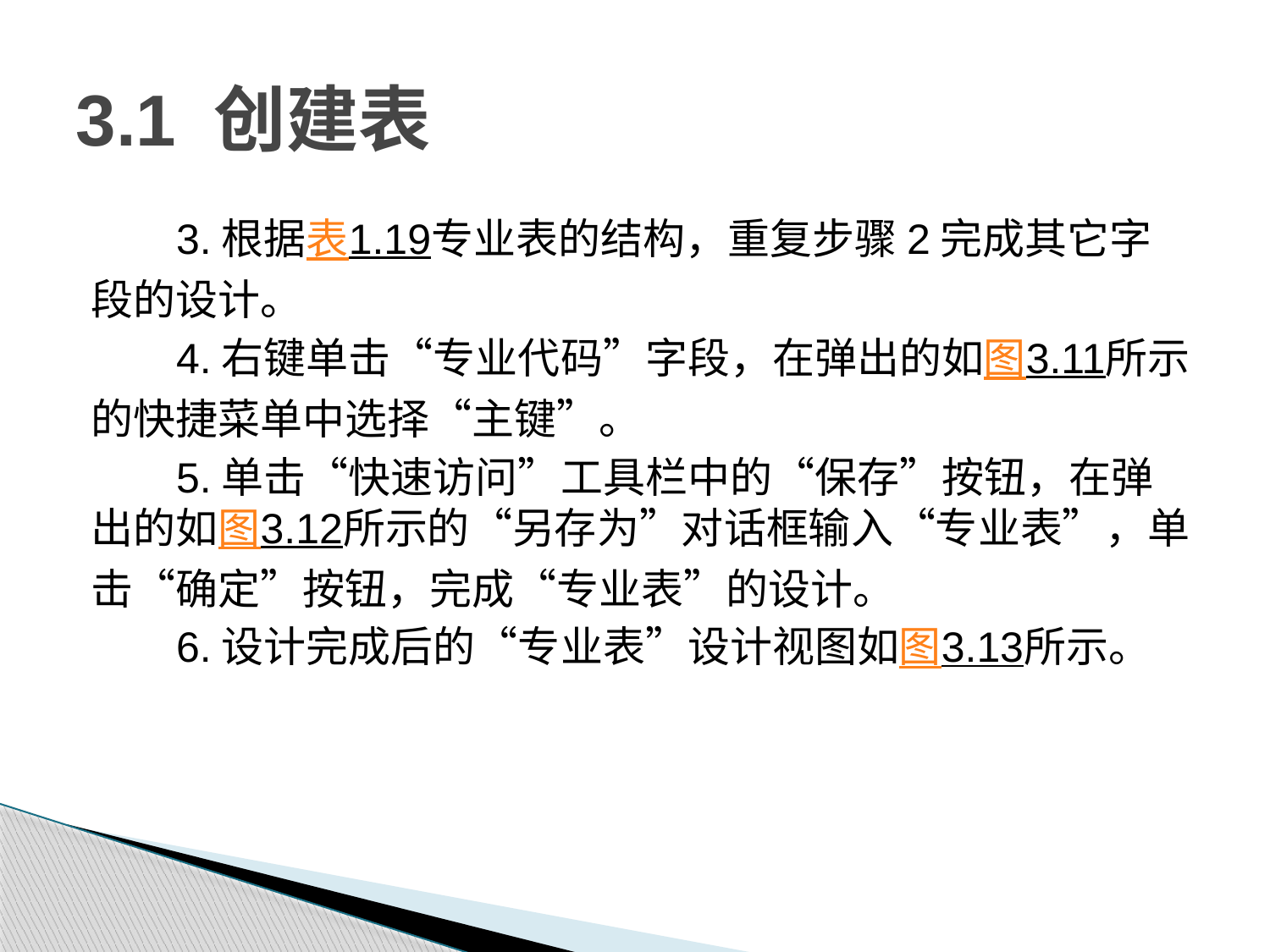

# 3.1 创建表
3.根据表1.19专业表的结构，重复步骤2完成其它字段的设计。
4.右键单击“专业代码”字段，在弹出的如图3.11所示的快捷菜单中选择“主键”。
5.单击“快速访问”工具栏中的“保存”按钮，在弹出的如图3.12所示的“另存为”对话框输入“专业表”，单击“确定”按钮，完成“专业表”的设计。
6.设计完成后的“专业表”设计视图如图3.13所示。